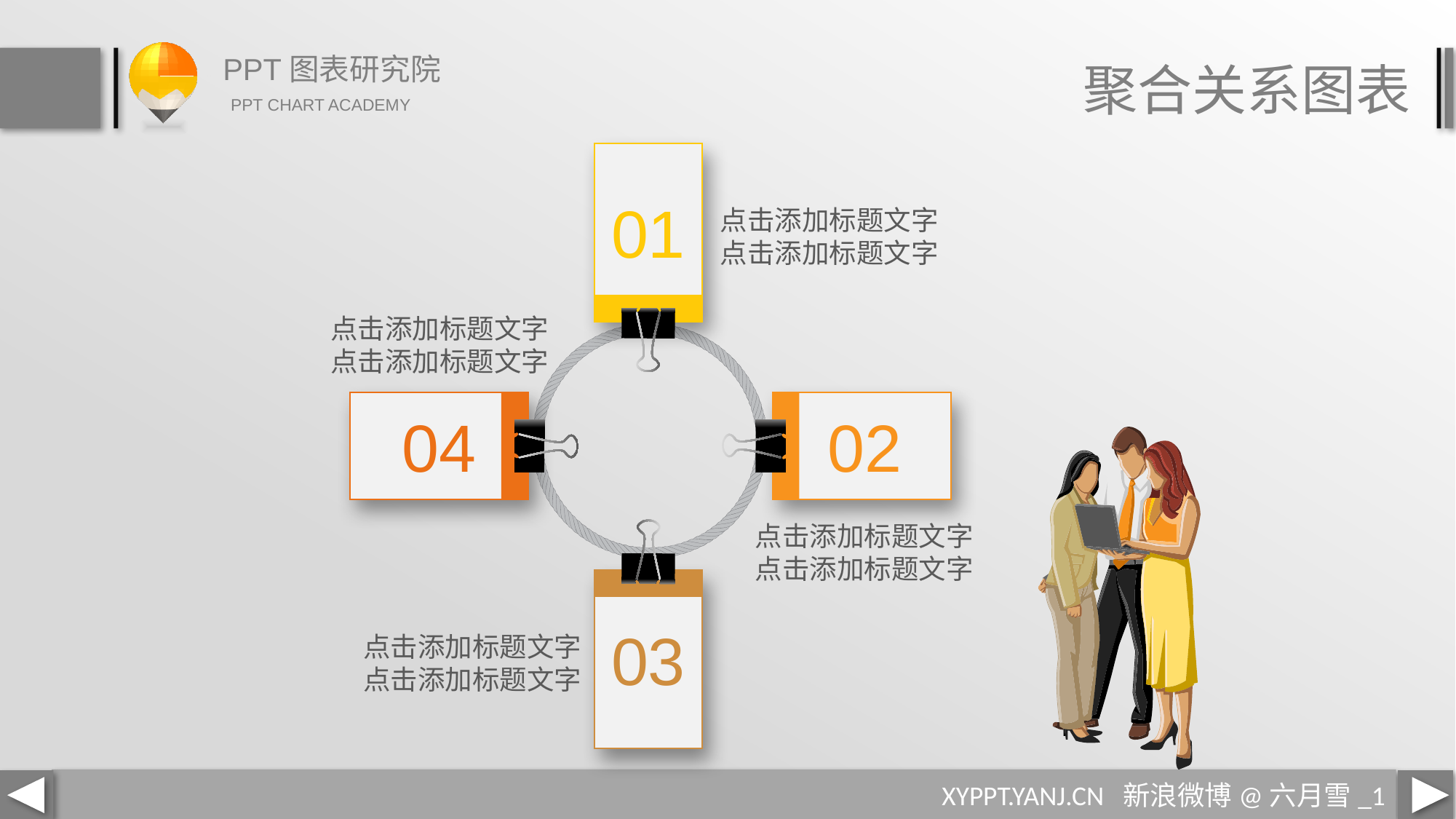

聚合关系图表

01

点击添加标题文字
点击添加标题文字
点击添加标题文字
点击添加标题文字

04
02

点击添加标题文字
点击添加标题文字

03
点击添加标题文字
点击添加标题文字